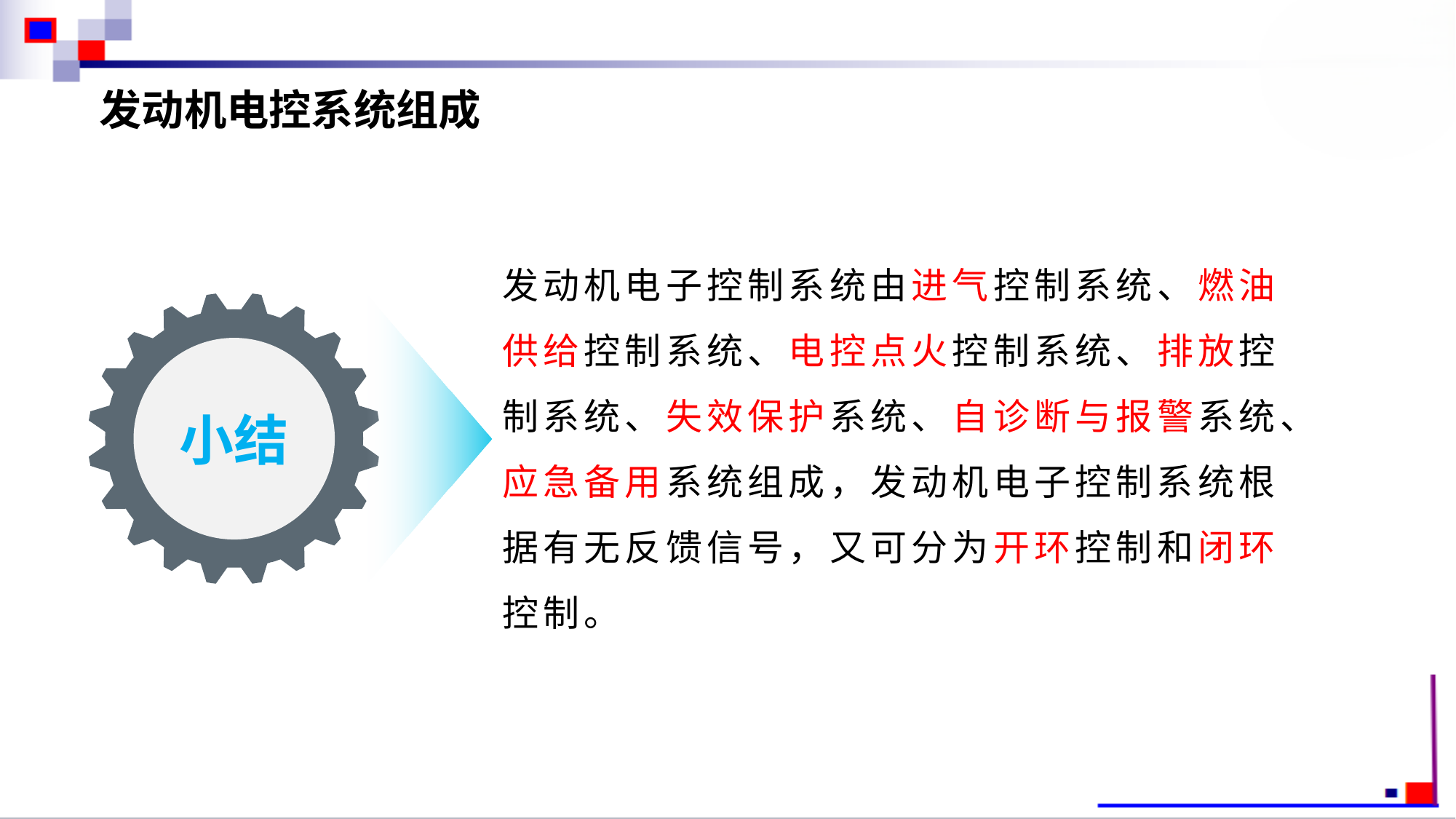

发动机电控系统组成
发动机电子控制系统由进气控制系统、燃油供给控制系统、电控点火控制系统、排放控制系统、失效保护系统、自诊断与报警系统、应急备用系统组成，发动机电子控制系统根据有无反馈信号，又可分为开环控制和闭环控制。

小结